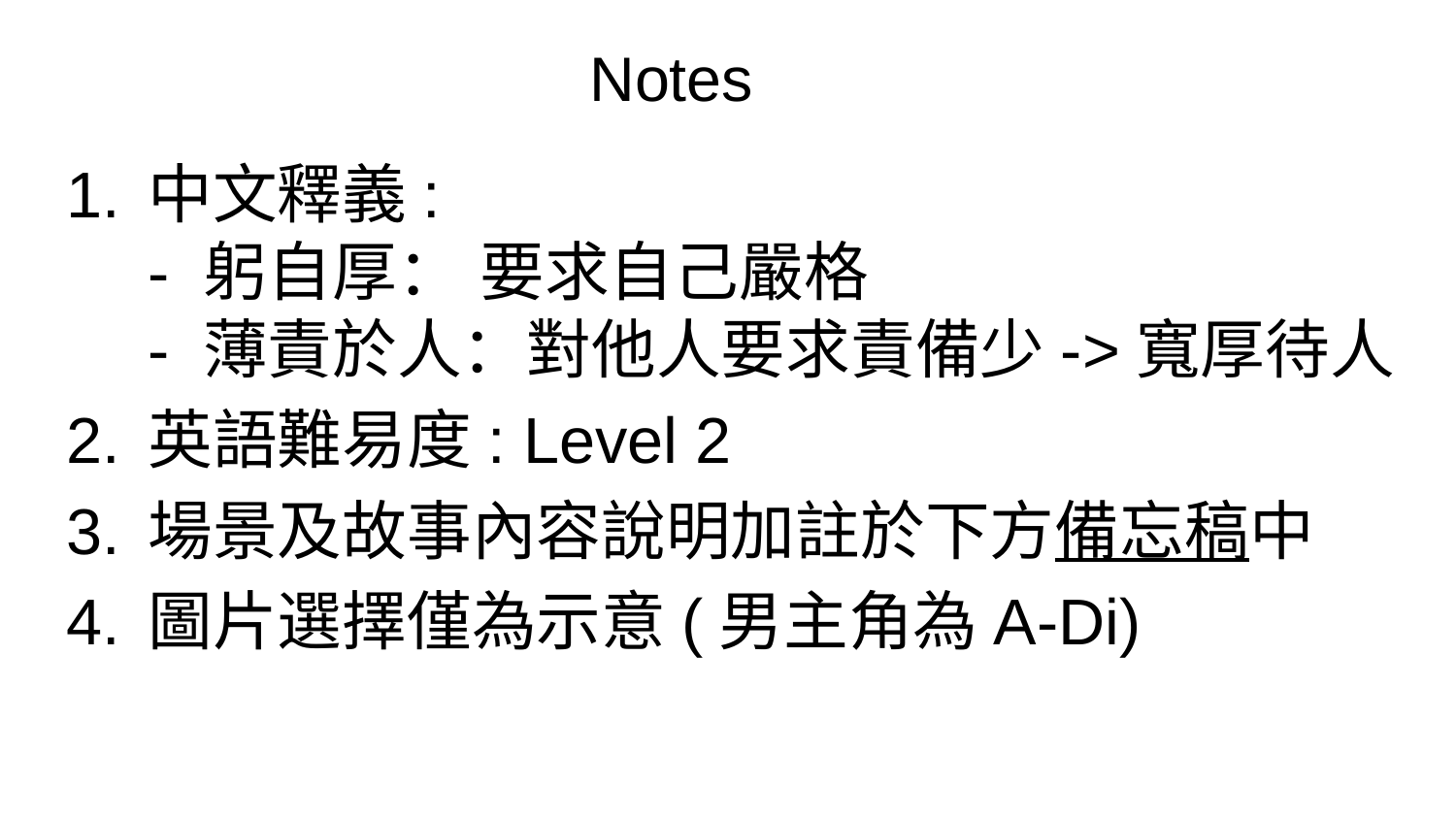

# Notes
中文釋義:
- 躬自厚： 要求自己嚴格
- 薄責於人：對他人要求責備少->寬厚待人
英語難易度: Level 2
場景及故事內容說明加註於下方備忘稿中
圖片選擇僅為示意(男主角為A-Di)